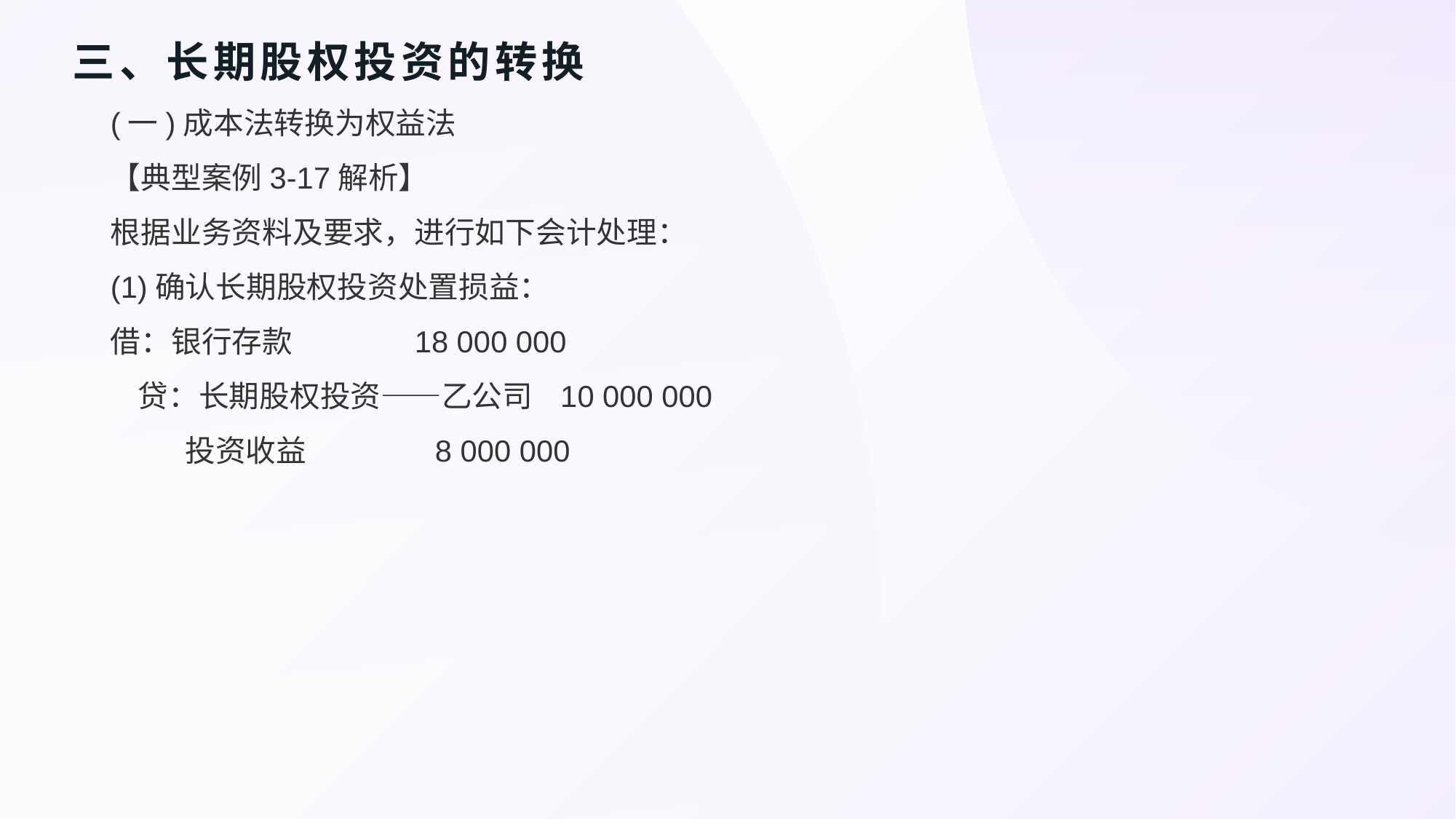

# 三、长期股权投资的转换
(一)成本法转换为权益法
【典型案例3-17解析】
根据业务资料及要求，进行如下会计处理：
(1)确认长期股权投资处置损益：
借：银行存款                 18 000 000
   贷：长期股权投资——乙公司   10 000 000
          投资收益                  8 000 000